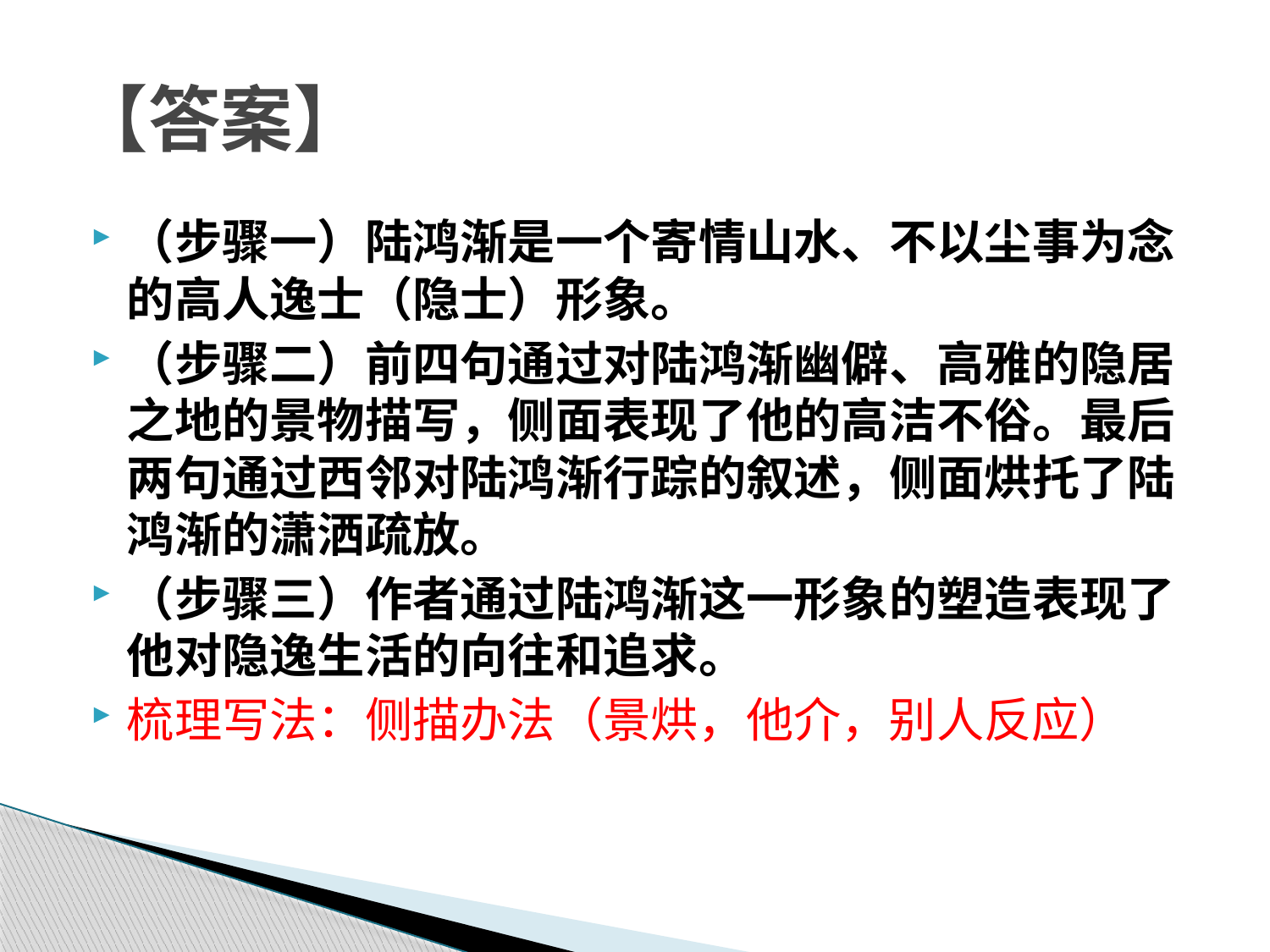

# 【答案】
（步骤一）陆鸿渐是一个寄情山水、不以尘事为念的高人逸士（隐士）形象。
（步骤二）前四句通过对陆鸿渐幽僻、高雅的隐居之地的景物描写，侧面表现了他的高洁不俗。最后两句通过西邻对陆鸿渐行踪的叙述，侧面烘托了陆鸿渐的潇洒疏放。
（步骤三）作者通过陆鸿渐这一形象的塑造表现了他对隐逸生活的向往和追求。
梳理写法：侧描办法（景烘，他介，别人反应）